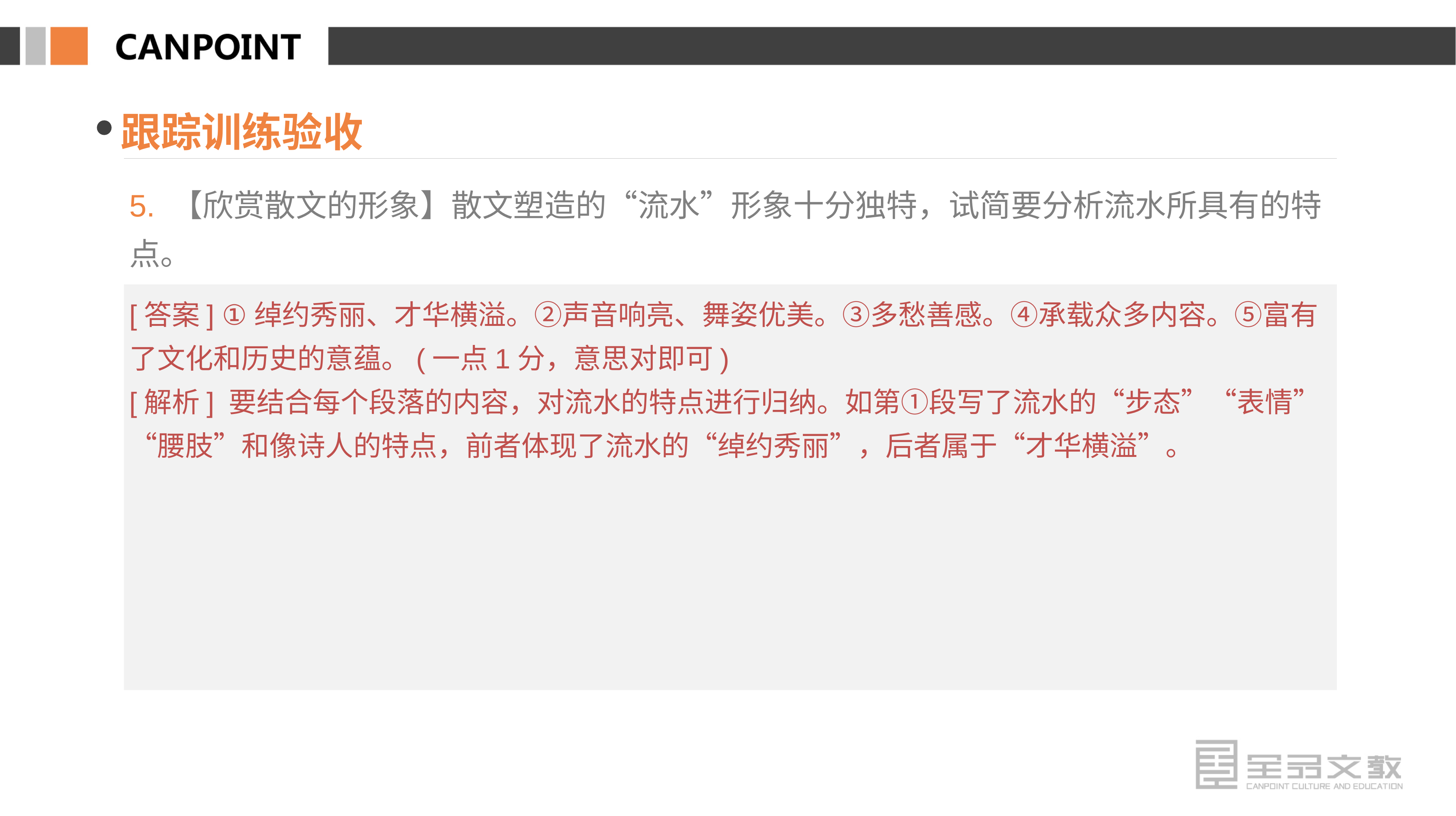

跟踪训练验收

5. 【欣赏散文的形象】散文塑造的“流水”形象十分独特，试简要分析流水所具有的特点。

[答案] ①绰约秀丽、才华横溢。②声音响亮、舞姿优美。③多愁善感。④承载众多内容。⑤富有了文化和历史的意蕴。(一点1分，意思对即可)
[解析] 要结合每个段落的内容，对流水的特点进行归纳。如第①段写了流水的“步态”“表情”“腰肢”和像诗人的特点，前者体现了流水的“绰约秀丽”，后者属于“才华横溢”。